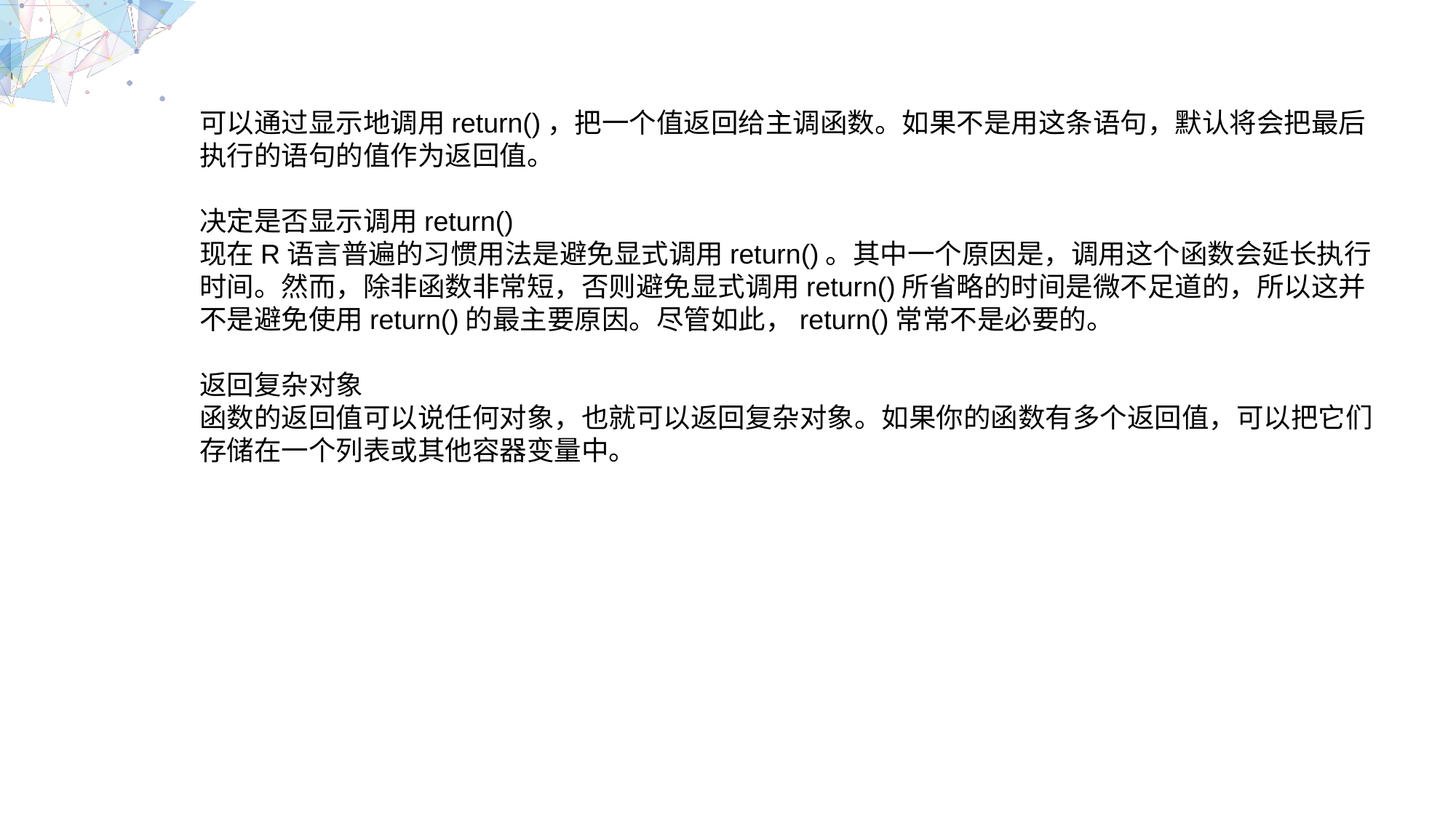

可以通过显示地调用return()，把一个值返回给主调函数。如果不是用这条语句，默认将会把最后执行的语句的值作为返回值。

决定是否显示调用return()
现在R语言普遍的习惯用法是避免显式调用return()。其中一个原因是，调用这个函数会延长执行时间。然而，除非函数非常短，否则避免显式调用return()所省略的时间是微不足道的，所以这并不是避免使用return()的最主要原因。尽管如此，return()常常不是必要的。

返回复杂对象
函数的返回值可以说任何对象，也就可以返回复杂对象。如果你的函数有多个返回值，可以把它们存储在一个列表或其他容器变量中。

MULTIPURPOSE PRESENTATION TEMPLATE | UNIQUE DESIGN
Welcome Message
Please replace text, click add relevant headline, modify the text content, also can copy your content to this directly. Please replace text, click add relevant headline, modify the text content, also can copy your content to this directly.